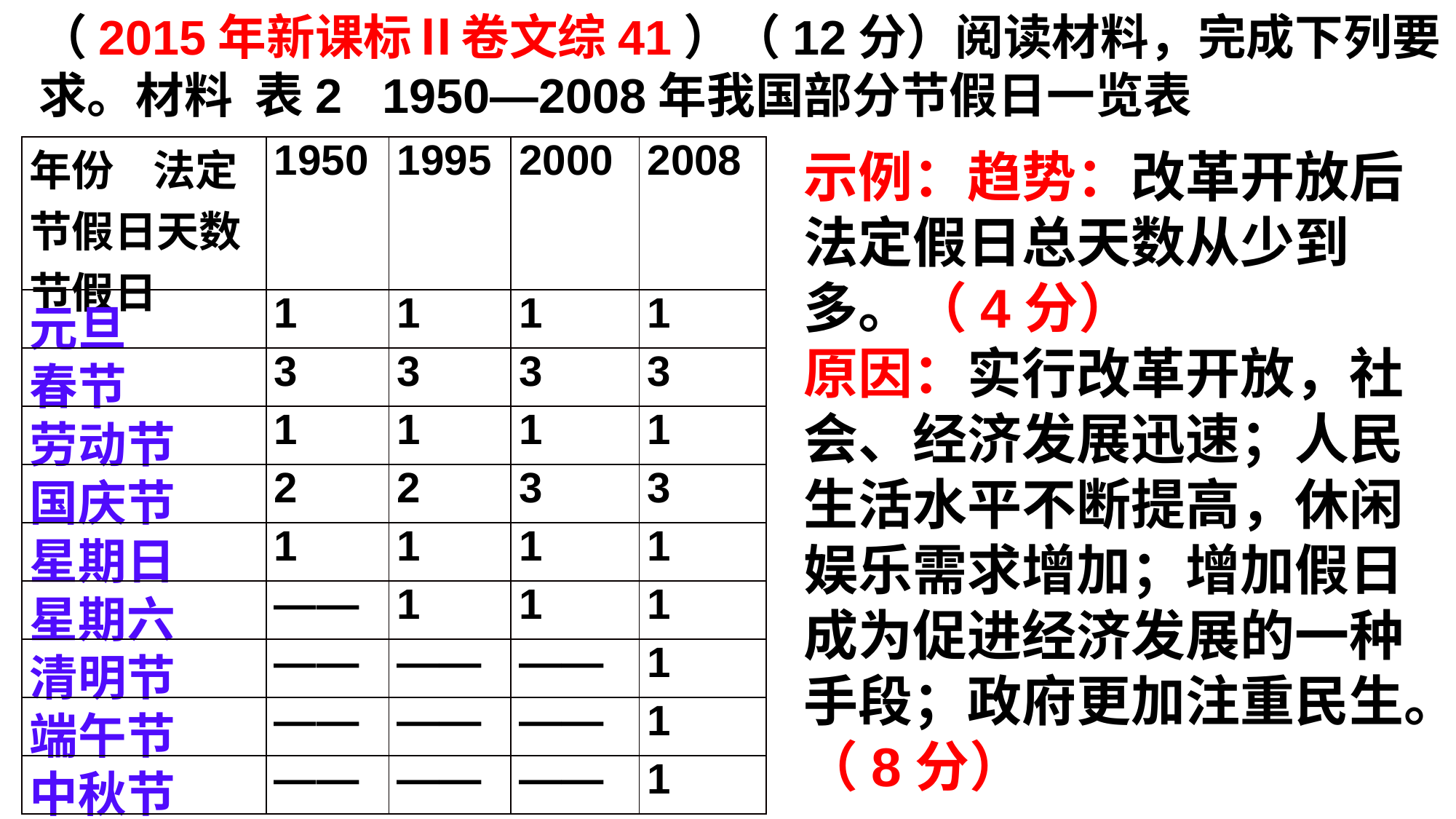

（2015年新课标Ⅱ卷文综41）（12分）阅读材料，完成下列要求。材料  表2   1950—2008年我国部分节假日一览表
表2能够反映我国节假日变化的多种趋势。指出其中一种变化趋势并说明形成的历史原因。
| 年份 法定节假日天数节假日 | 1950 | 1995 | 2000 | 2008 |
| --- | --- | --- | --- | --- |
| 元旦 | 1 | 1 | 1 | 1 |
| 春节 | 3 | 3 | 3 | 3 |
| 劳动节 | 1 | 1 | 1 | 1 |
| 国庆节 | 2 | 2 | 3 | 3 |
| 星期日 | 1 | 1 | 1 | 1 |
| 星期六 | —— | 1 | 1 | 1 |
| 清明节 | —— | —— | —— | 1 |
| 端午节 | —— | —— | —— | 1 |
| 中秋节 | —— | —— | —— | 1 |
示例：趋势：改革开放后法定假日总天数从少到多。（4分）原因：实行改革开放，社会、经济发展迅速；人民生活水平不断提高，休闲娱乐需求增加；增加假日成为促进经济发展的一种手段；政府更加注重民生。（8分）